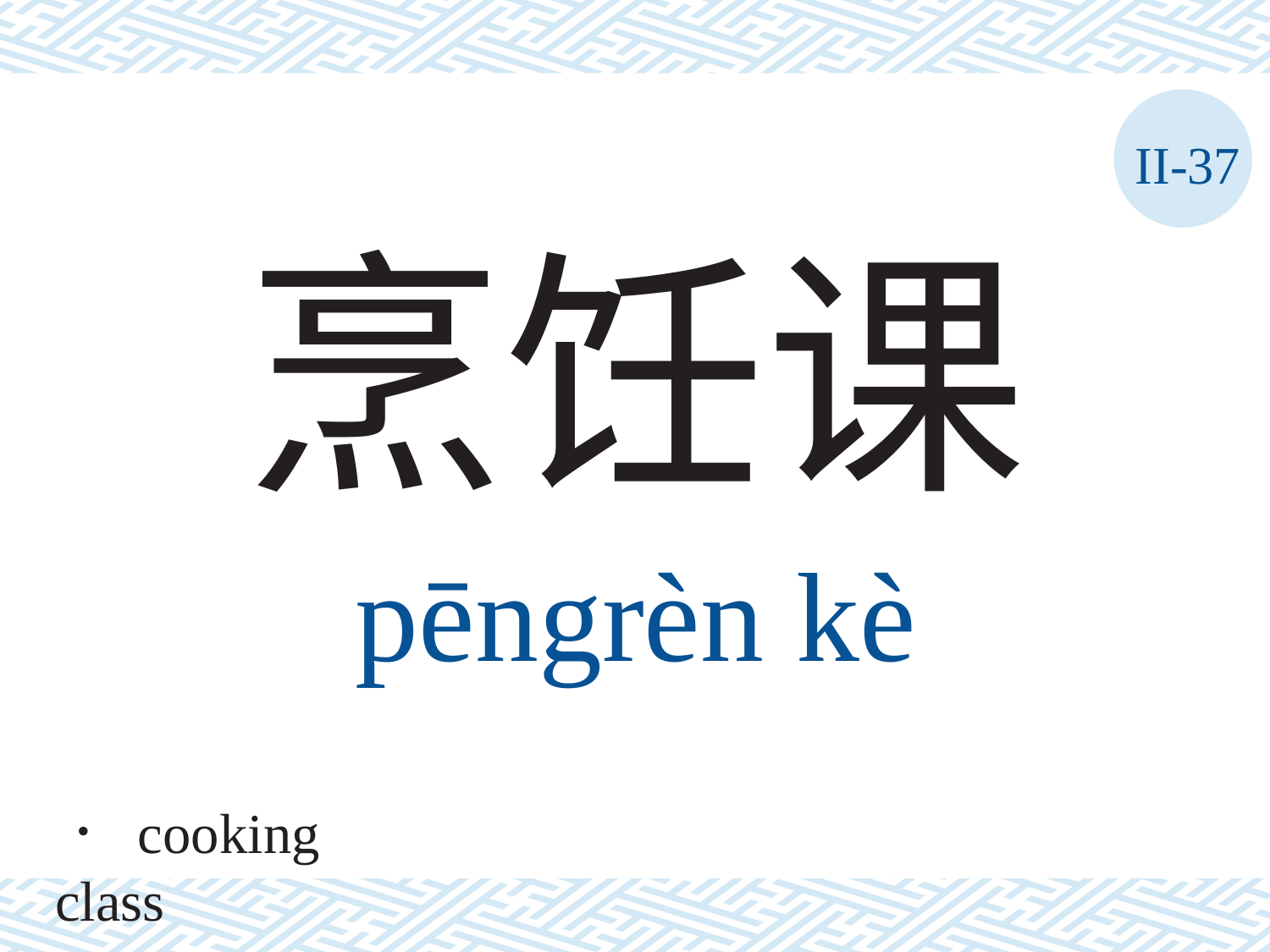

II-37
烹饪课
pēngrèn	kè
． cooking class